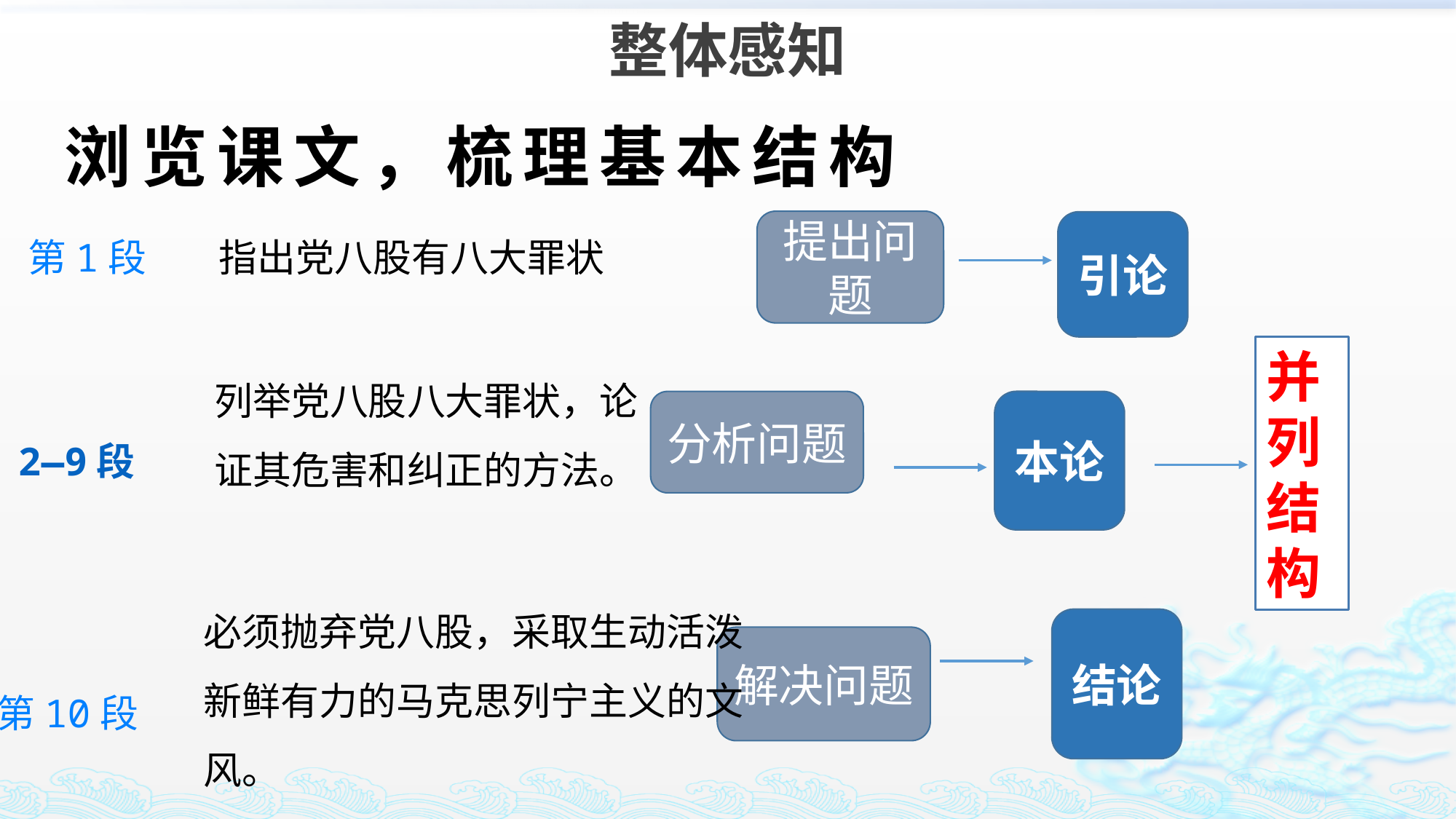

整体感知
# 浏览课文，梳理基本结构
提出问题
引论
第1段
指出党八股有八大罪状
并列结构
列举党八股八大罪状，论证其危害和纠正的方法。
分析问题
本论
2—9段
必须抛弃党八股，采取生动活泼新鲜有力的马克思列宁主义的文风。
结论
解决问题
第10段